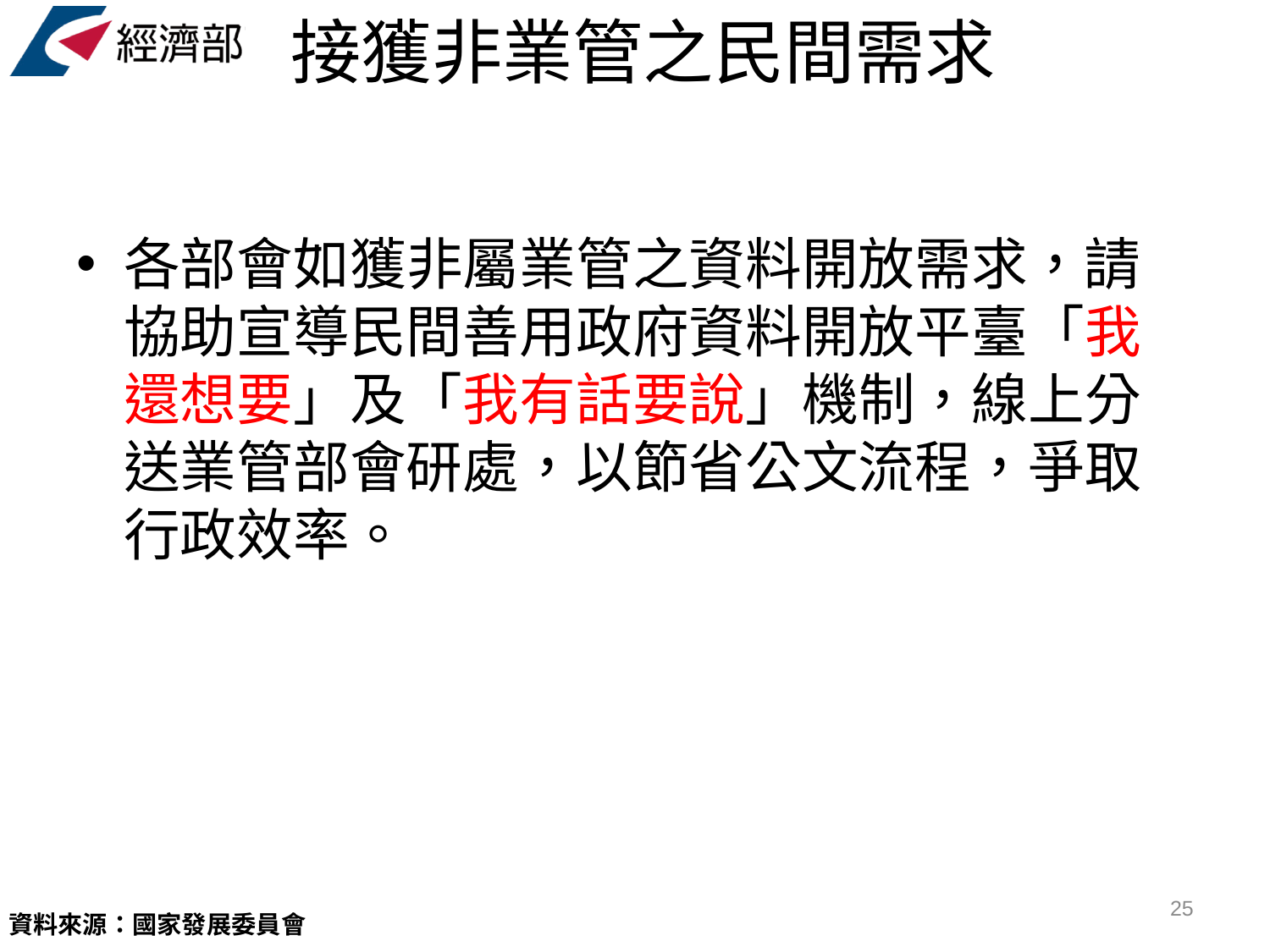

# 接獲非業管之民間需求
各部會如獲非屬業管之資料開放需求，請協助宣導民間善用政府資料開放平臺「我還想要」及「我有話要說」機制，線上分送業管部會研處，以節省公文流程，爭取行政效率。
25
資料來源：國家發展委員會